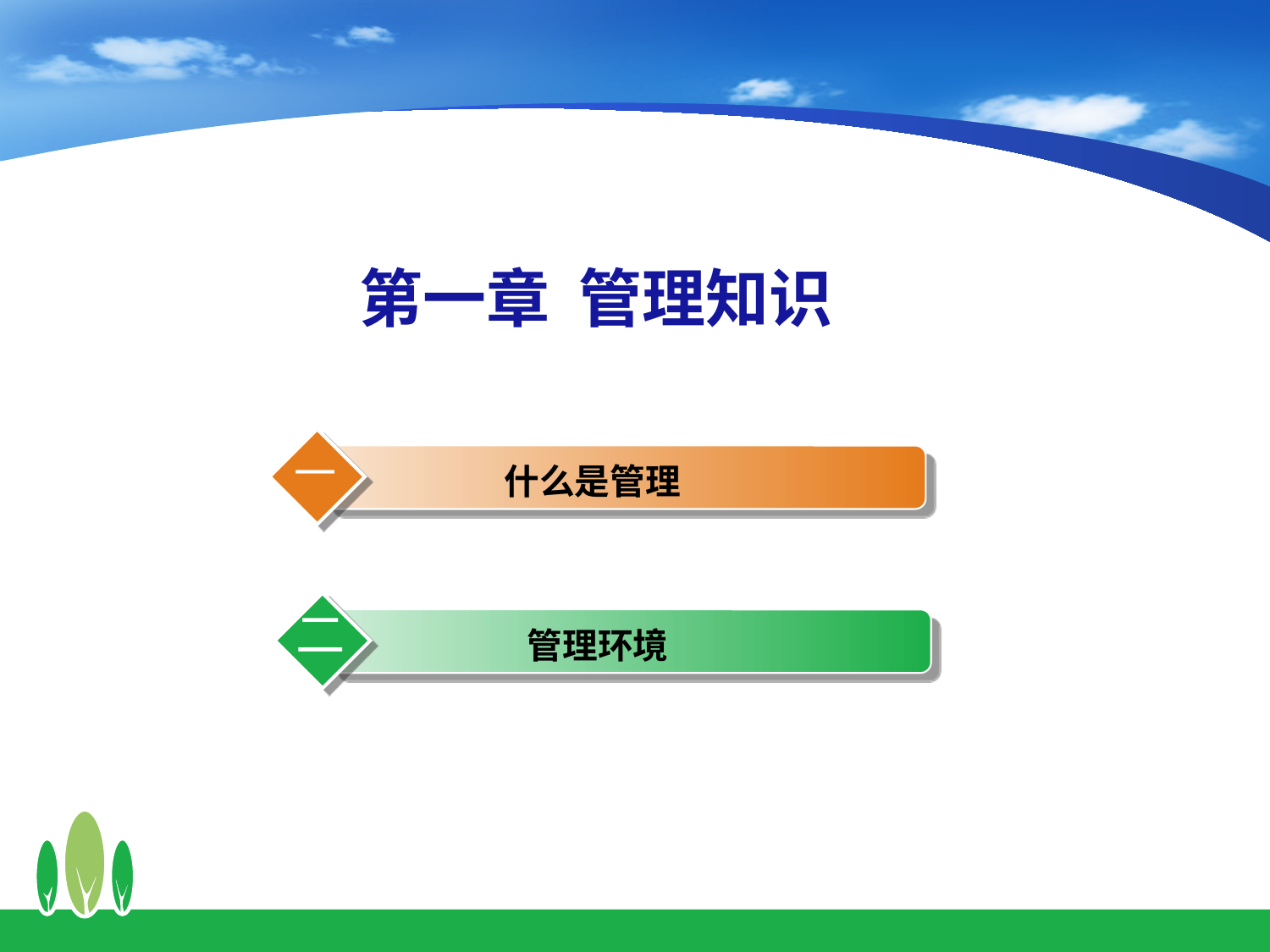

第一章  管理知识

一

什么是管理

二

管理环境
2